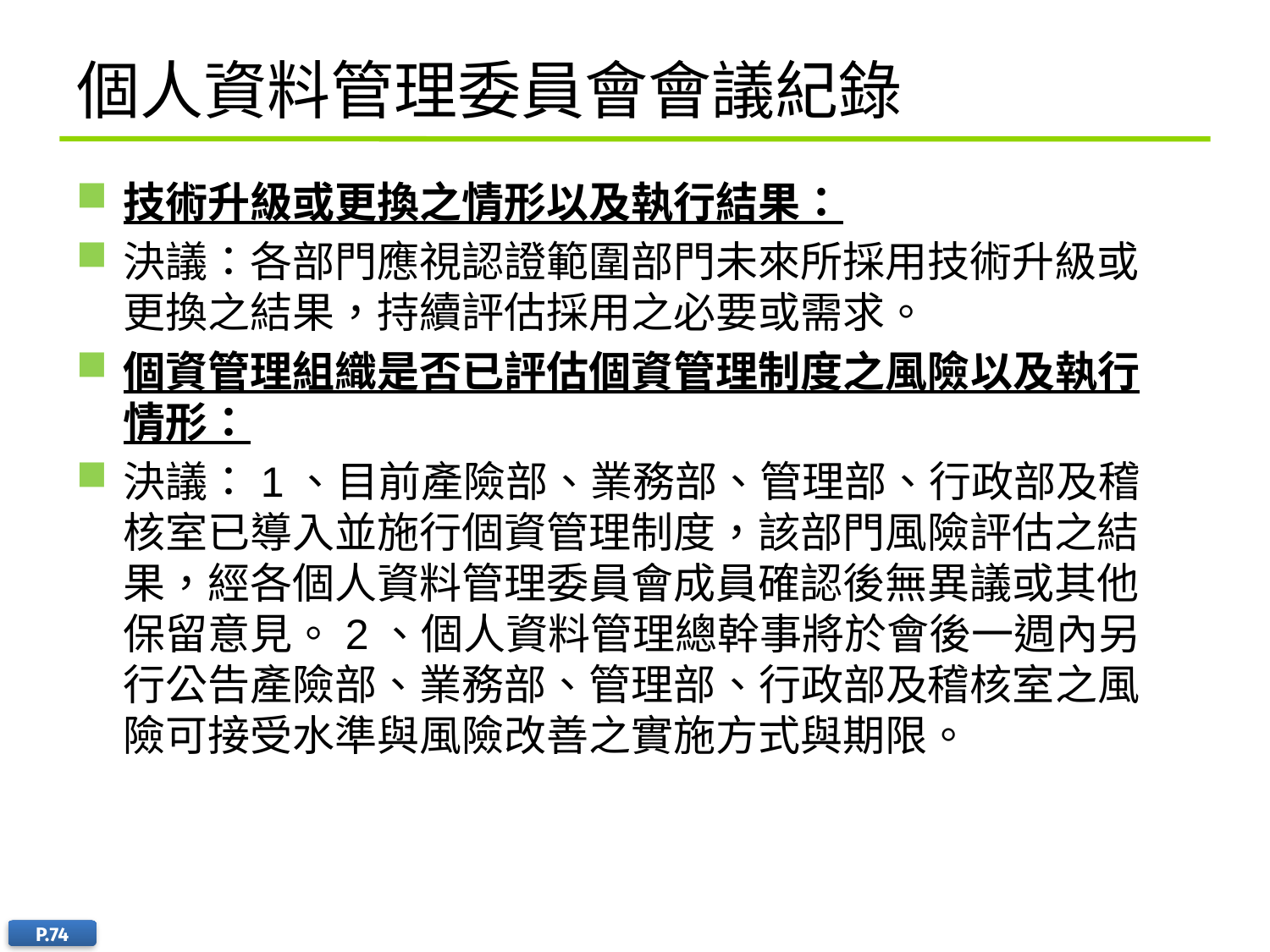

# 個人資料管理委員會會議紀錄
技術升級或更換之情形以及執行結果：
決議：各部門應視認證範圍部門未來所採用技術升級或更換之結果，持續評估採用之必要或需求。
個資管理組織是否已評估個資管理制度之風險以及執行情形：
決議：1、目前產險部、業務部、管理部、行政部及稽核室已導入並施行個資管理制度，該部門風險評估之結果，經各個人資料管理委員會成員確認後無異議或其他保留意見。2、個人資料管理總幹事將於會後一週內另行公告產險部、業務部、管理部、行政部及稽核室之風險可接受水準與風險改善之實施方式與期限。